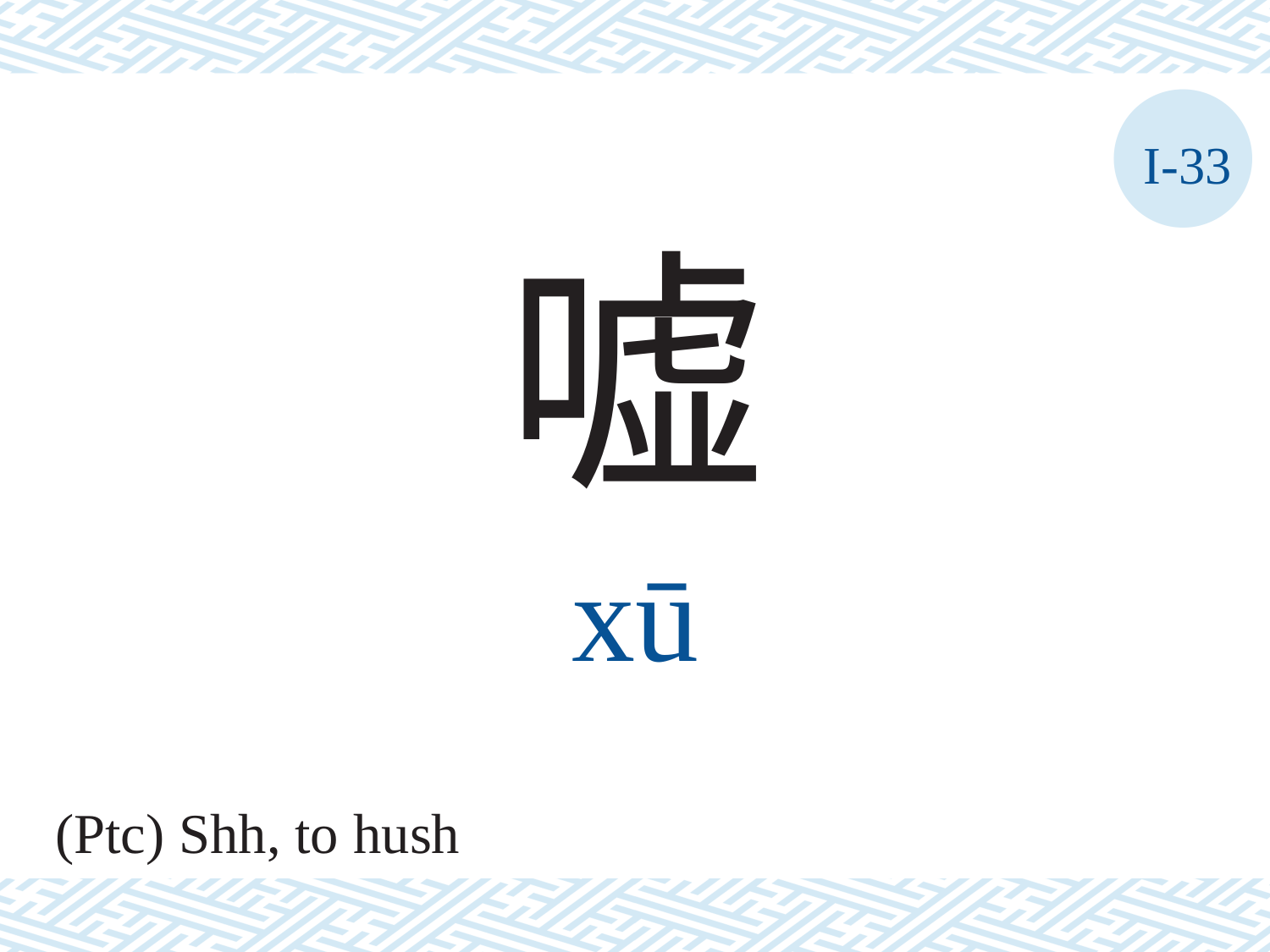

I-33
嘘
xū
(Ptc) Shh, to hush